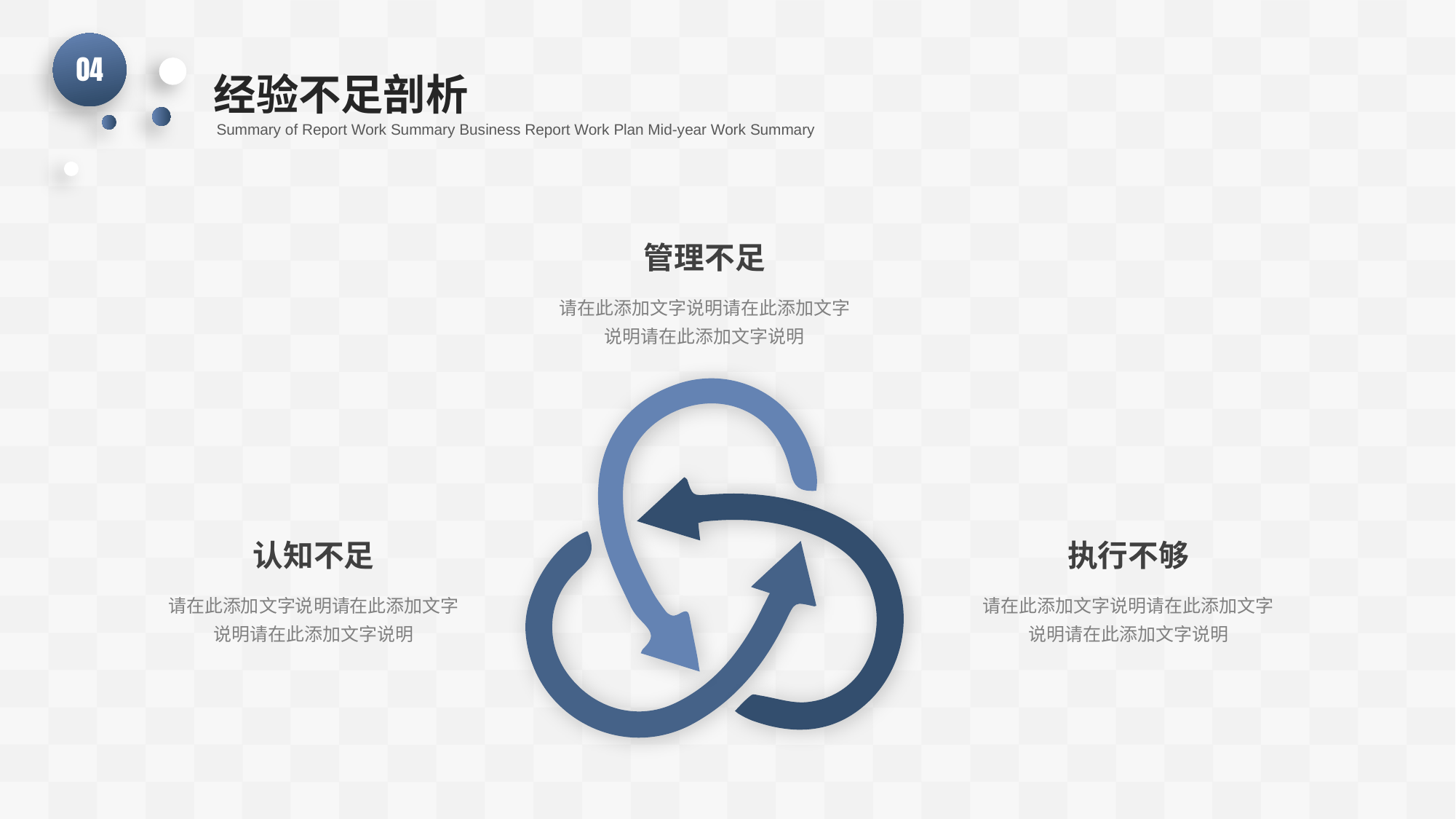

04

经验不足剖析

Summary of Report Work Summary Business Report Work Plan Mid-year Work Summary

管理不足
请在此添加文字说明请在此添加文字说明请在此添加文字说明

认知不足
请在此添加文字说明请在此添加文字说明请在此添加文字说明

执行不够
请在此添加文字说明请在此添加文字说明请在此添加文字说明